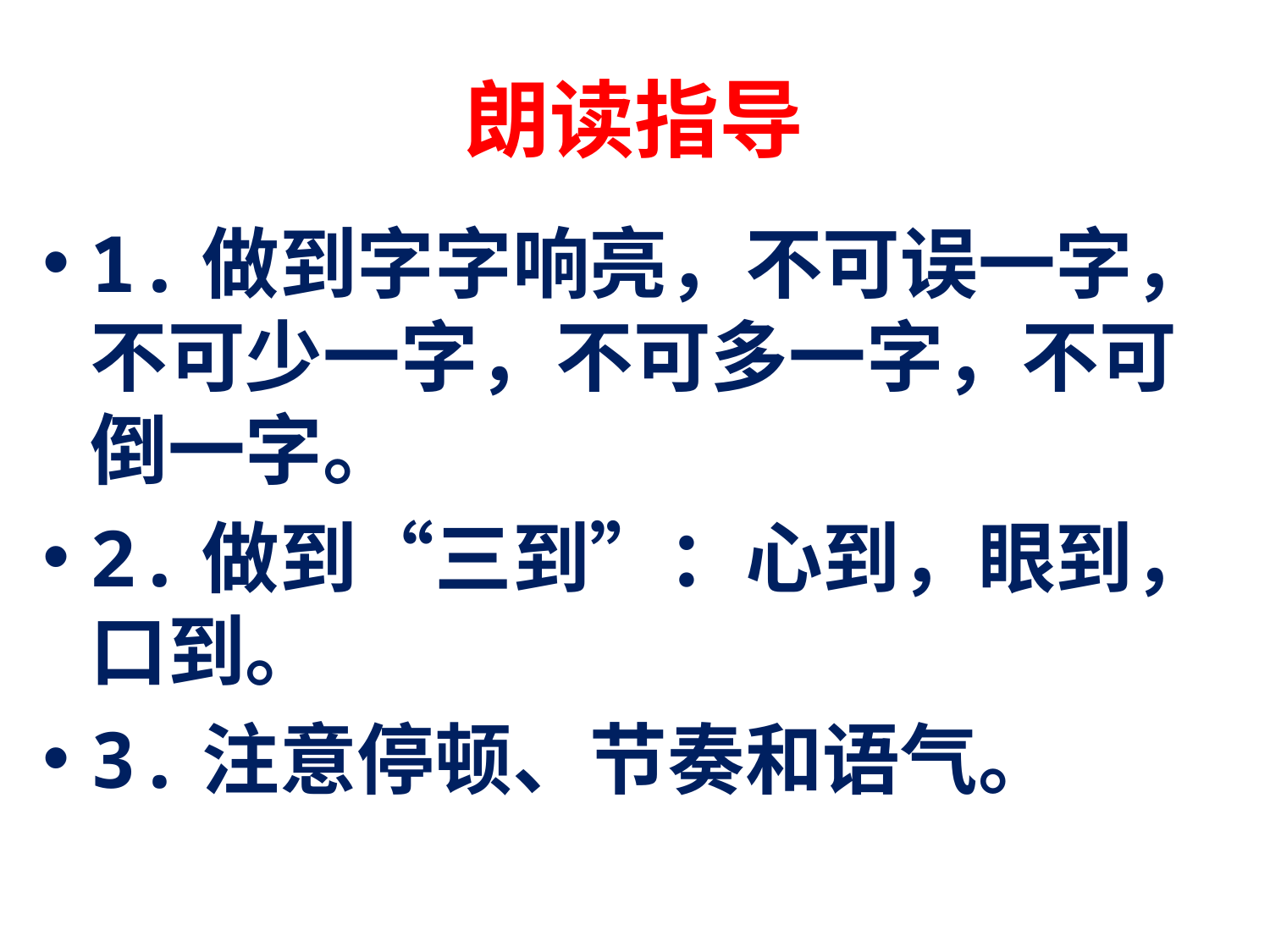

# 朗读指导
1.做到字字响亮，不可误一字，不可少一字，不可多一字，不可倒一字。
2.做到“三到”：心到，眼到，口到。
3.注意停顿、节奏和语气。